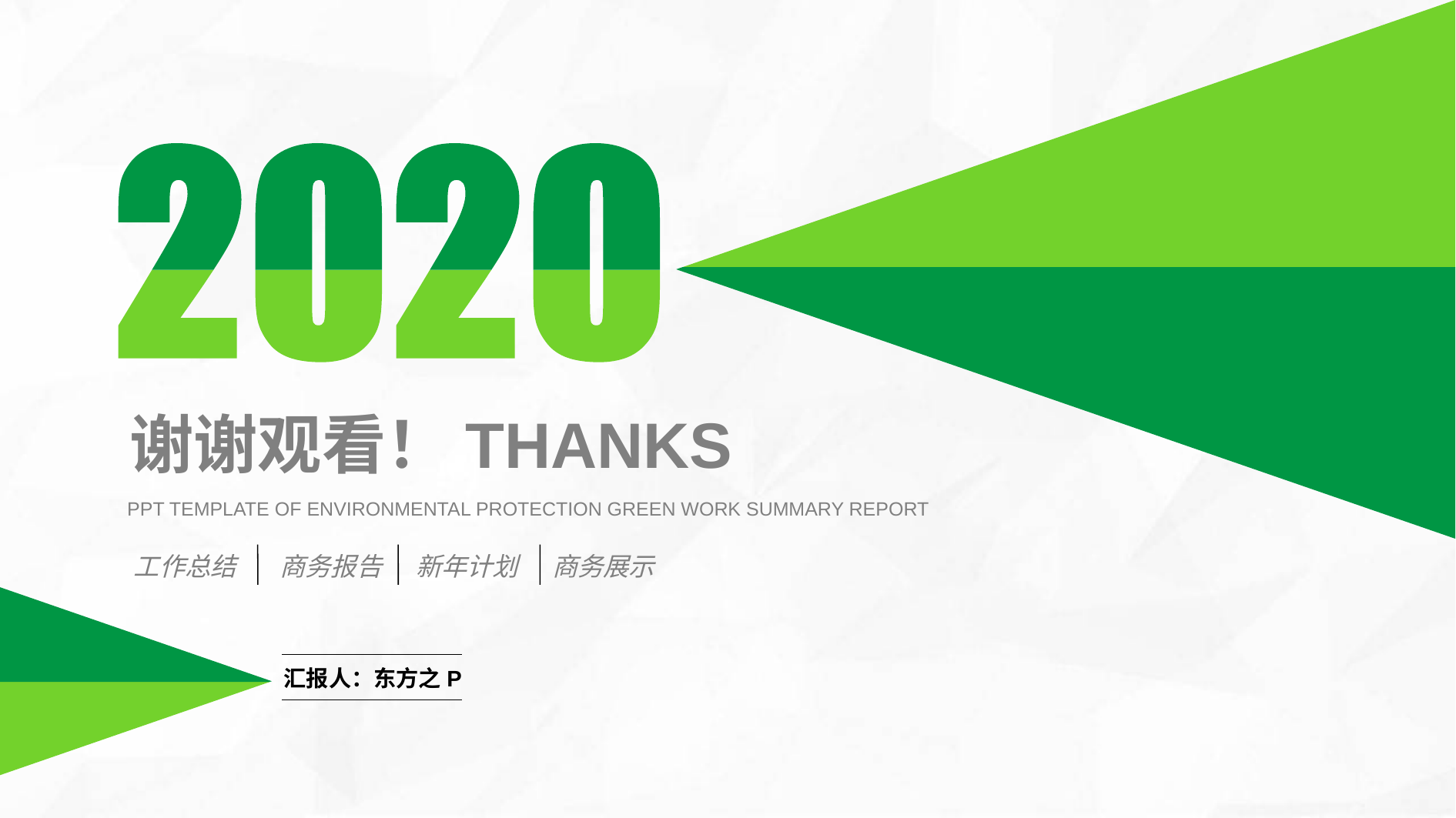

谢谢观看！THANKS
 PPT TEMPLATE OF ENVIRONMENTAL PROTECTION GREEN WORK SUMMARY REPORT
工作总结

商务报告

新年计划

商务展示

汇报人：东方之P